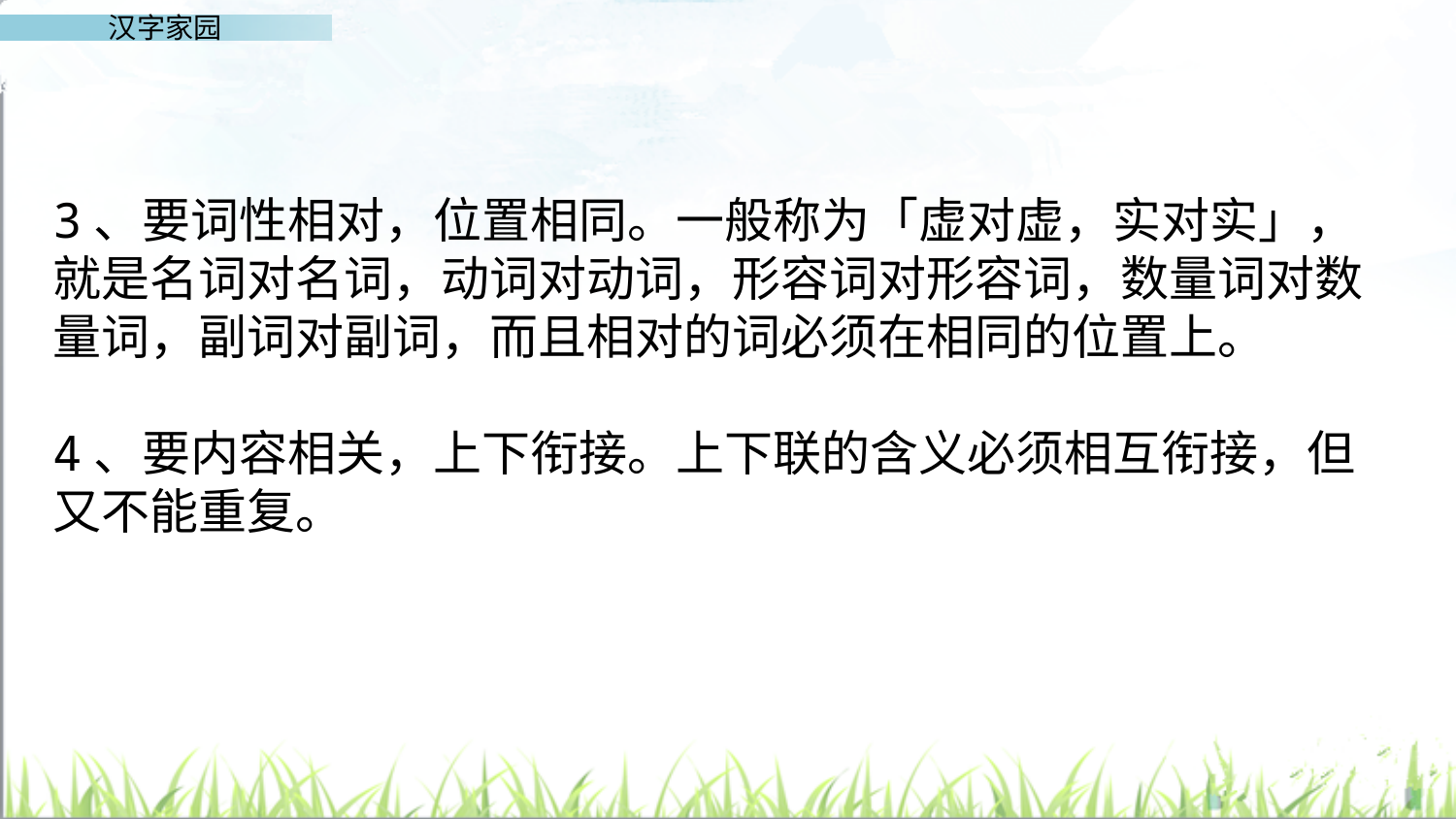

3、要词性相对，位置相同。一般称为「虚对虚，实对实」，就是名词对名词，动词对动词，形容词对形容词，数量词对数量词，副词对副词，而且相对的词必须在相同的位置上。

4、要内容相关，上下衔接。上下联的含义必须相互衔接，但又不能重复。